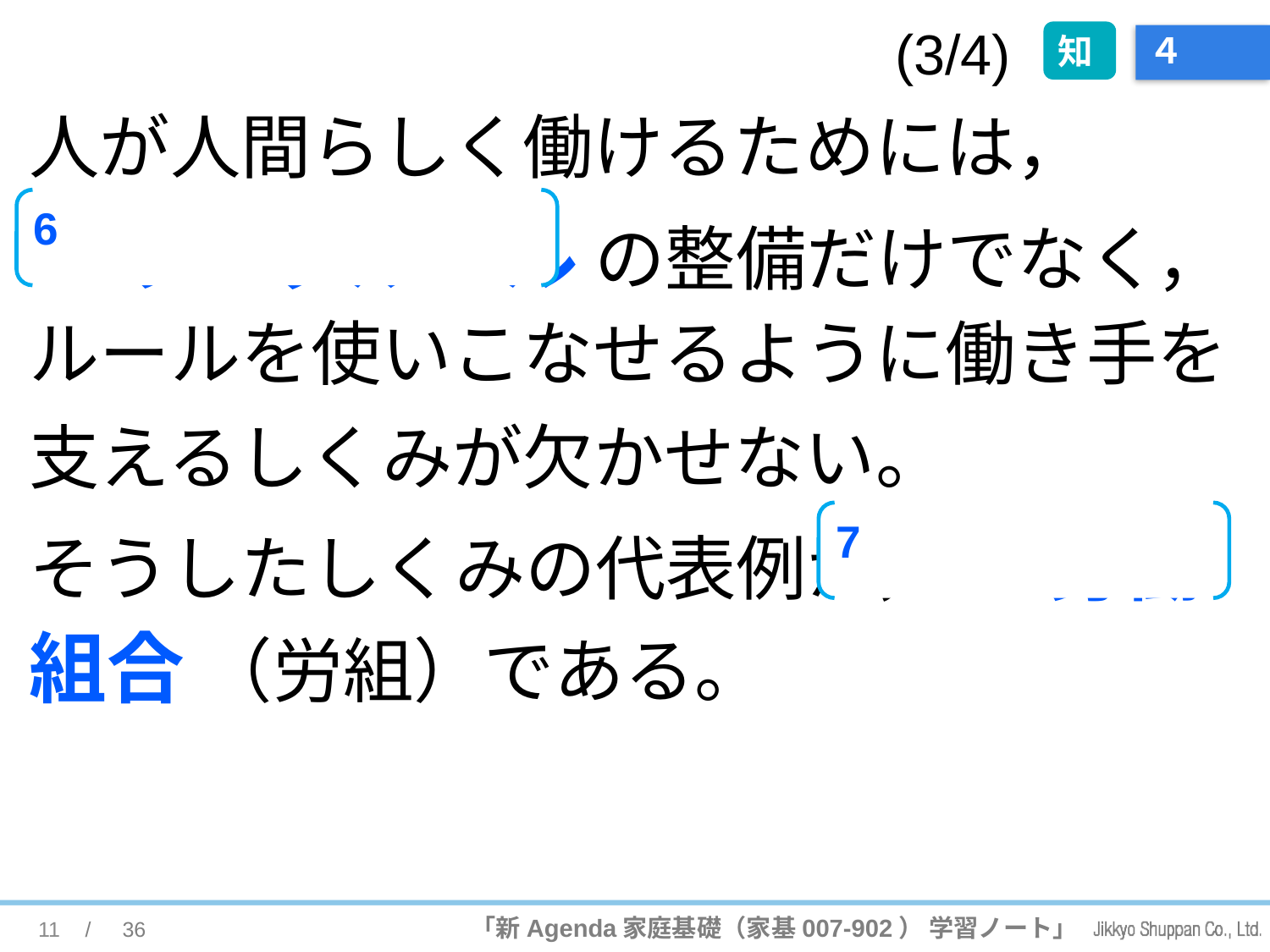

知
# ４
(3/4)
人が人間らしく働けるためには，
(6) ワークルール の整備だけでなく，ルールを使いこなせるように働き手を
支えるしくみが欠かせない。
そうしたしくみの代表例が，(7) 労働組合 （労組）である。
6
7
11